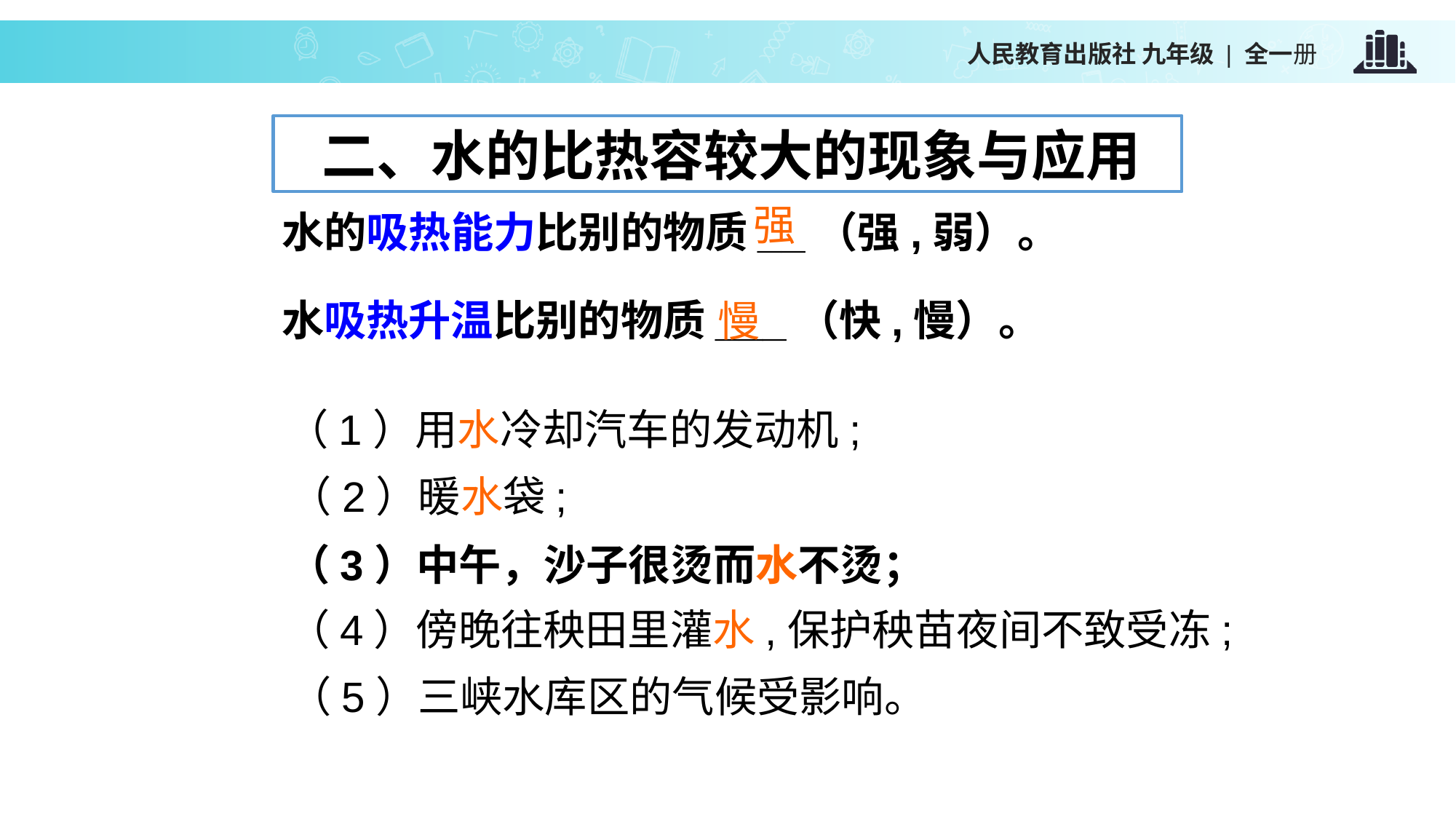

二、水的比热容较大的现象与应用

强
水的吸热能力比别的物质__（强,弱）。
慢
水吸热升温比别的物质___（快,慢）。
（1）用水冷却汽车的发动机;
（2）暖水袋;
（3）中午，沙子很烫而水不烫；
（4）傍晚往秧田里灌水,保护秧苗夜间不致受冻;
（5）三峡水库区的气候受影响。